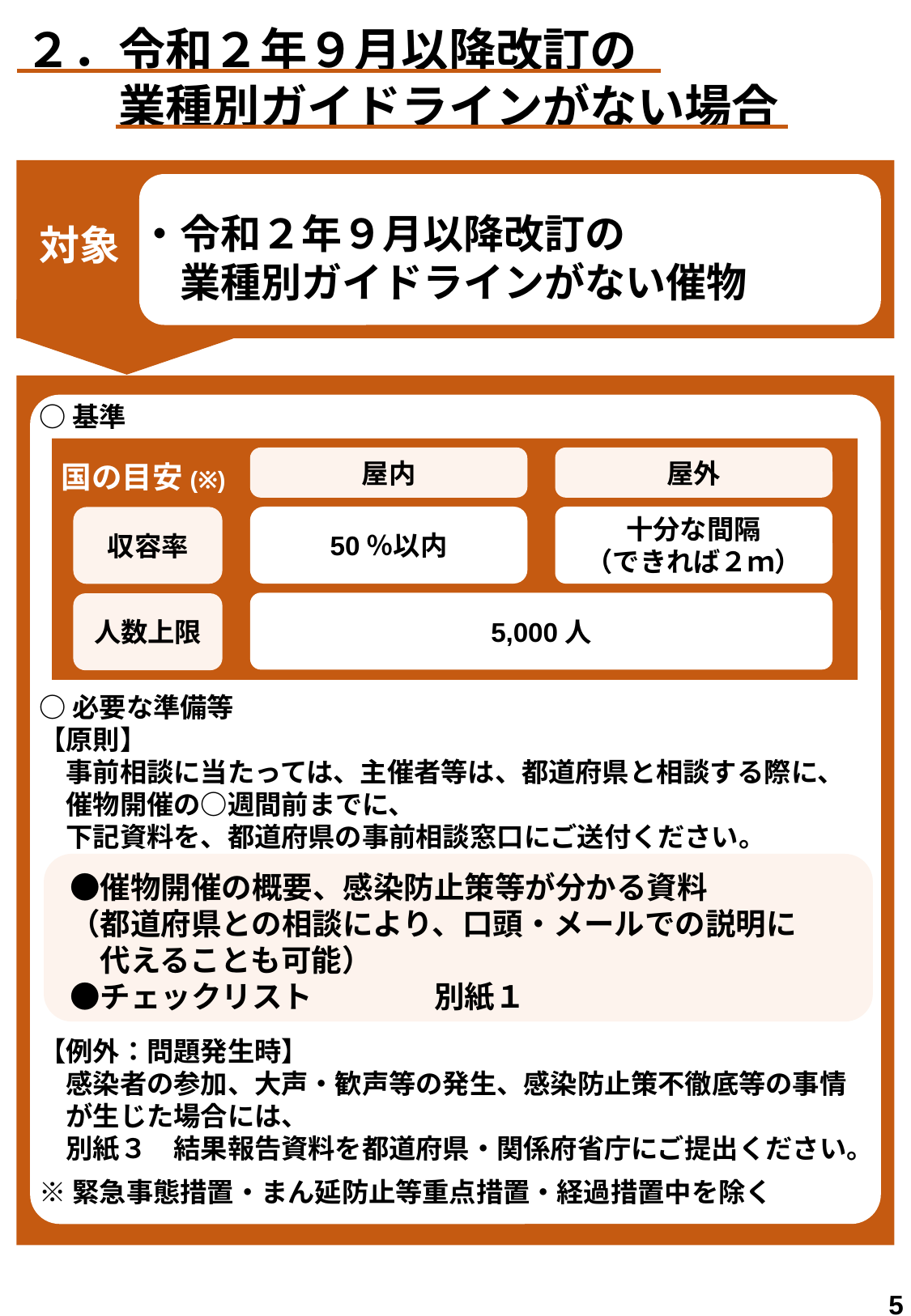

２．令和２年９月以降改訂の
　　業種別ガイドラインがない場合

・令和２年９月以降改訂の
　業種別ガイドラインがない催物
対象

○基準

○必要な準備等
【原則】
　事前相談に当たっては、主催者等は、都道府県と相談する際に、
　催物開催の○週間前までに、
　下記資料を、都道府県の事前相談窓口にご送付ください。

　●催物開催の概要、感染防止策等が分かる資料
　（都道府県との相談により、口頭・メールでの説明に
　　代えることも可能）
　●チェックリスト	　別紙１

【例外：問題発生時】
　感染者の参加、大声・歓声等の発生、感染防止策不徹底等の事情
　が生じた場合には、
　別紙３　結果報告資料を都道府県・関係府省庁にご提出ください。

※緊急事態措置・まん延防止等重点措置・経過措置中を除く

屋内
屋外
国の目安(※)
50％以内
十分な間隔
（できれば２ｍ）
収容率
5,000人
人数上限

5